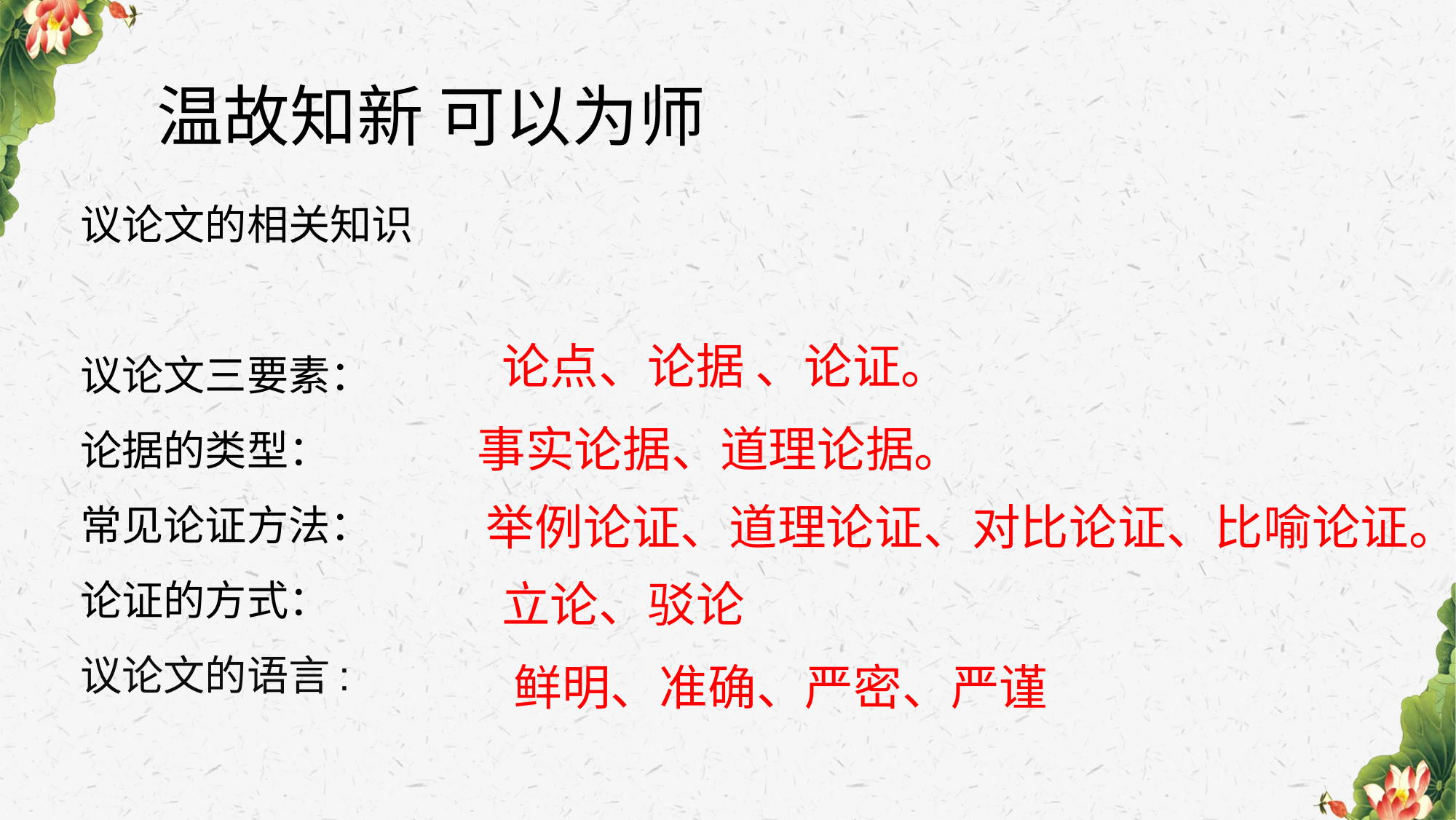

# 温故知新 可以为师
议论文的相关知识

议论文三要素：
论据的类型：
常见论证方法：
论证的方式：
议论文的语言:
论点、论据 、论证。
事实论据、道理论据。
举例论证、道理论证、对比论证、比喻论证。
立论、驳论

鲜明、准确、严密、严谨